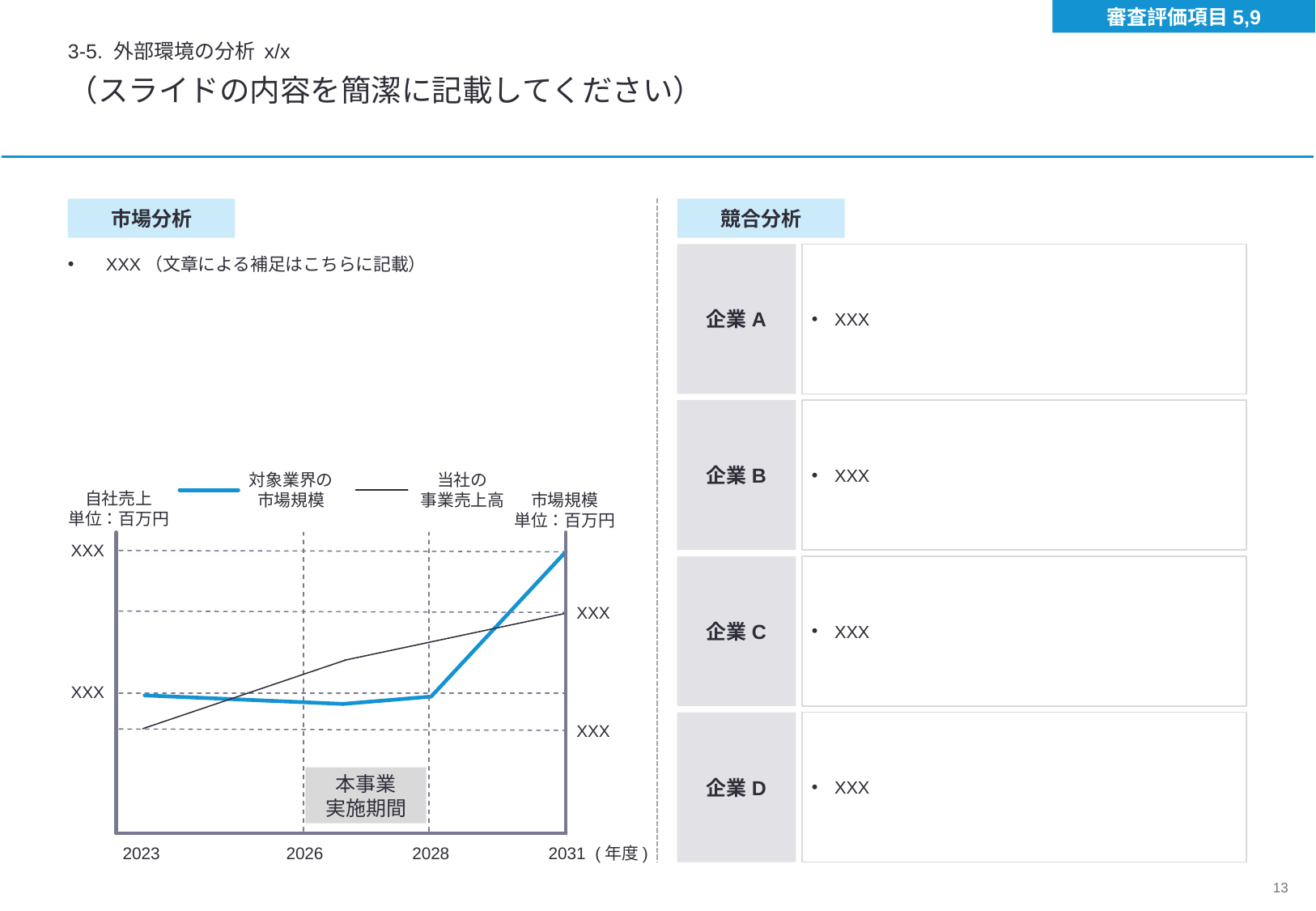

審査評価項目5,9
3-5. 外部環境の分析 x/x
（スライドの内容を簡潔に記載してください）
市場分析
競合分析
企業A
XXX
XXX（文章による補足はこちらに記載）
企業B
XXX
対象業界の
市場規模
当社の
事業売上高
自社売上
単位：百万円
市場規模
単位：百万円
XXX
XXX
XXX
XXX
(年度)
2023
2026
2028
2031
企業C
XXX
企業D
XXX
本事業
実施期間